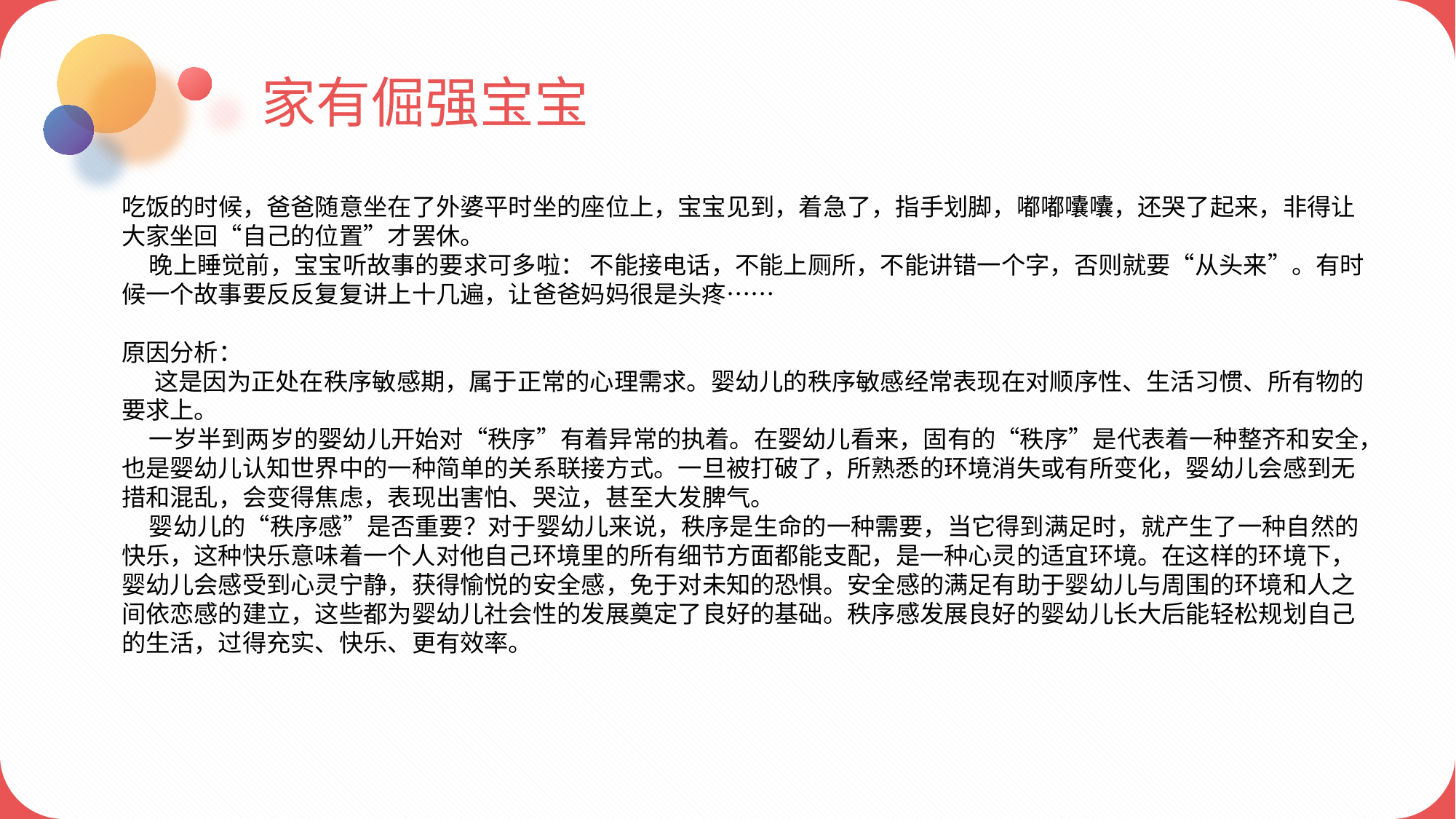

家有倔强宝宝
吃饭的时候，爸爸随意坐在了外婆平时坐的座位上，宝宝见到，着急了，指手划脚，嘟嘟囔囔，还哭了起来，非得让大家坐回“自己的位置”才罢休。
    晚上睡觉前，宝宝听故事的要求可多啦： 不能接电话，不能上厕所，不能讲错一个字，否则就要“从头来”。有时候一个故事要反反复复讲上十几遍，让爸爸妈妈很是头疼……

原因分析：
     这是因为正处在秩序敏感期，属于正常的心理需求。婴幼儿的秩序敏感经常表现在对顺序性、生活习惯、所有物的要求上。
    一岁半到两岁的婴幼儿开始对“秩序”有着异常的执着。在婴幼儿看来，固有的“秩序”是代表着一种整齐和安全，也是婴幼儿认知世界中的一种简单的关系联接方式。一旦被打破了，所熟悉的环境消失或有所变化，婴幼儿会感到无措和混乱，会变得焦虑，表现出害怕、哭泣，甚至大发脾气。
    婴幼儿的“秩序感”是否重要？对于婴幼儿来说，秩序是生命的一种需要，当它得到满足时，就产生了一种自然的快乐，这种快乐意味着一个人对他自己环境里的所有细节方面都能支配，是一种心灵的适宜环境。在这样的环境下，婴幼儿会感受到心灵宁静，获得愉悦的安全感，免于对未知的恐惧。安全感的满足有助于婴幼儿与周围的环境和人之间依恋感的建立，这些都为婴幼儿社会性的发展奠定了良好的基础。秩序感发展良好的婴幼儿长大后能轻松规划自己的生活，过得充实、快乐、更有效率。